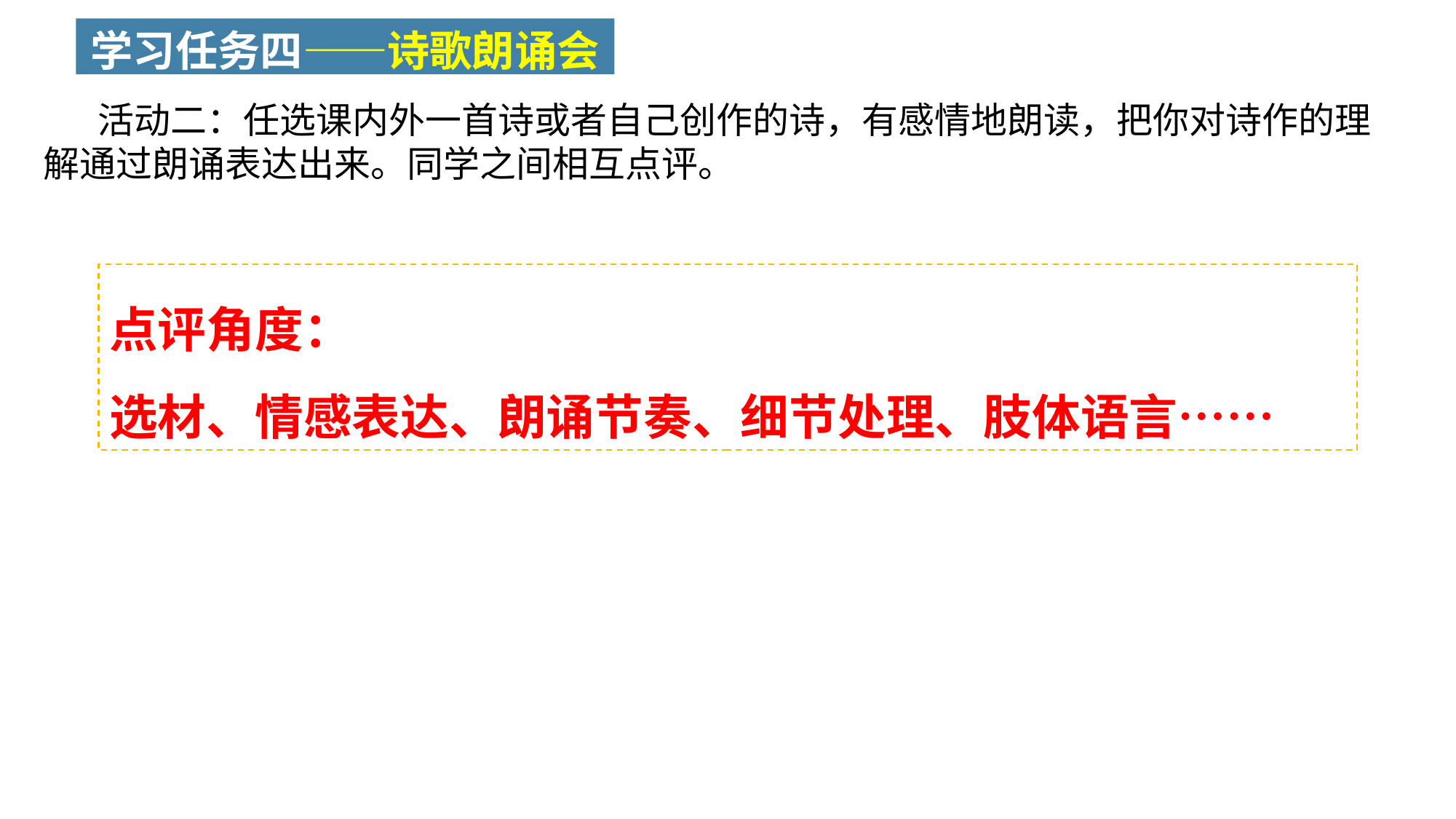

学习任务四——诗歌朗诵会
活动二：任选课内外一首诗或者自己创作的诗，有感情地朗读，把你对诗作的理解通过朗诵表达出来。同学之间相互点评。
点评角度：
选材、情感表达、朗诵节奏、细节处理、肢体语言……